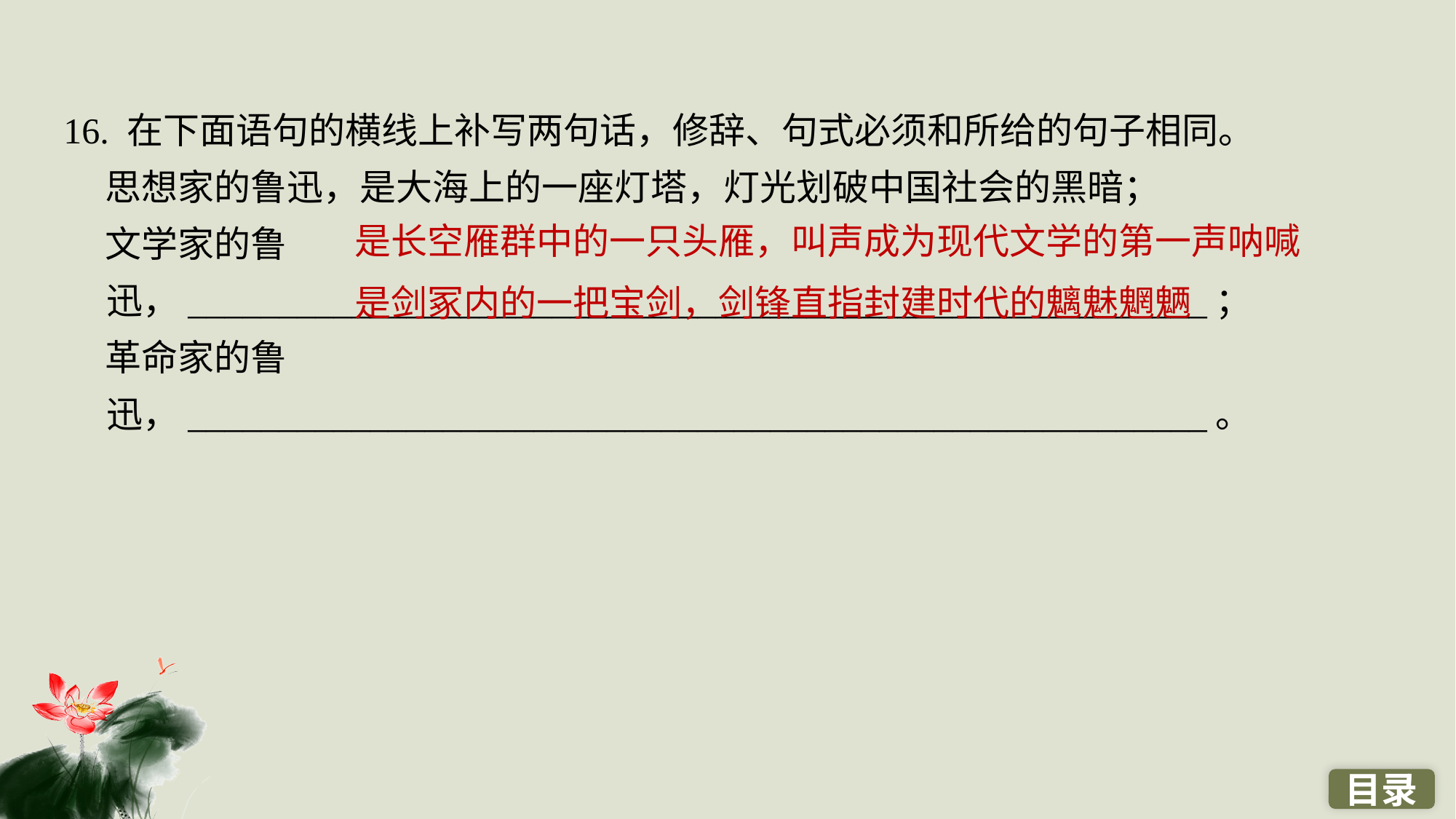

16. 在下面语句的横线上补写两句话，修辞、句式必须和所给的句子相同。
    思想家的鲁迅，是大海上的一座灯塔，灯光划破中国社会的黑暗；
    文学家的鲁迅，________________________________________________________；
    革命家的鲁迅，________________________________________________________。
是长空雁群中的一只头雁，叫声成为现代文学的第一声呐喊
是剑冢内的一把宝剑，剑锋直指封建时代的魑魅魍魉